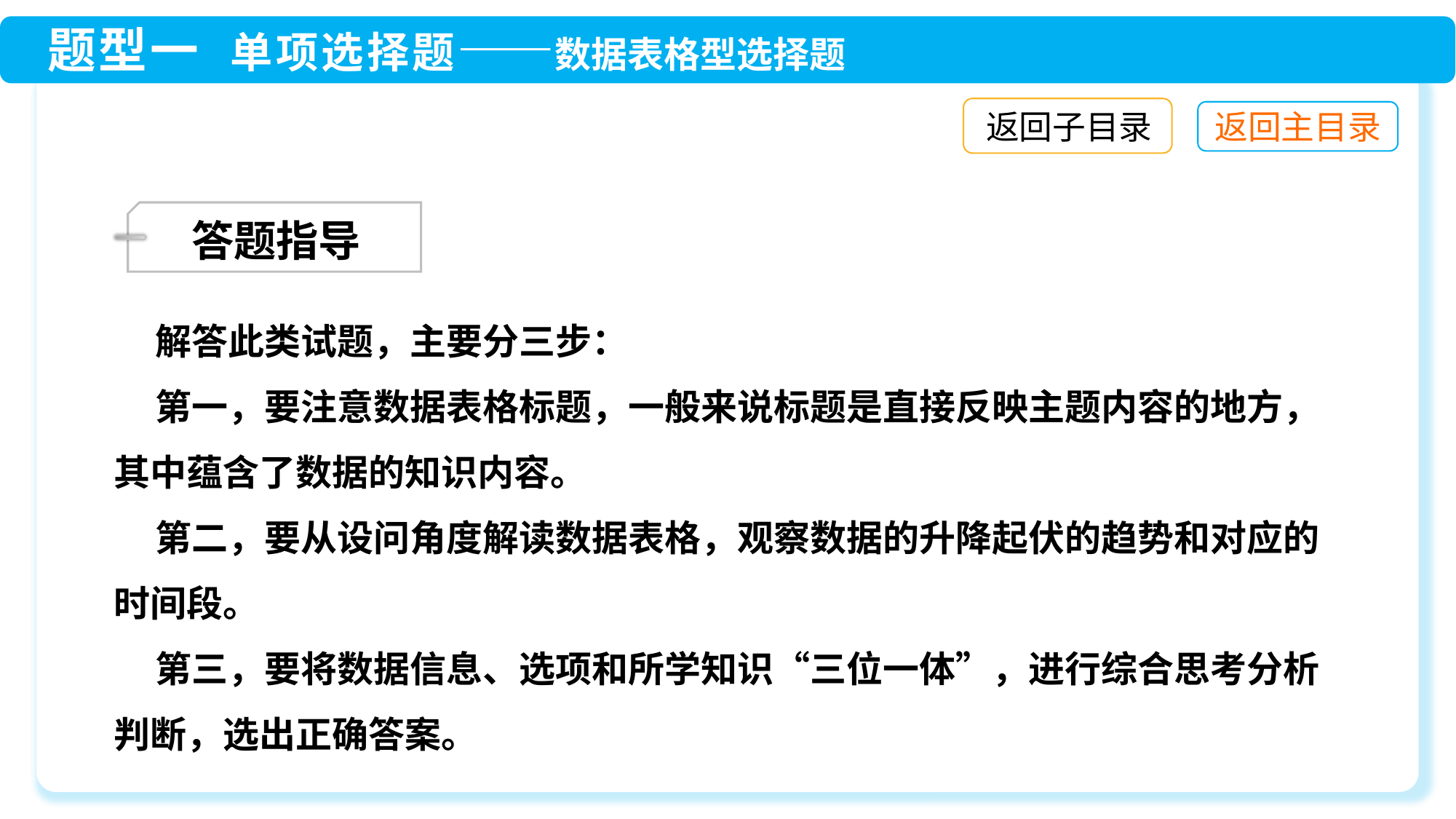

返回子目录
答题指导

    解答此类试题，主要分三步：
    第一，要注意数据表格标题，一般来说标题是直接反映主题内容的地方，其中蕴含了数据的知识内容。
    第二，要从设问角度解读数据表格，观察数据的升降起伏的趋势和对应的时间段。
    第三，要将数据信息、选项和所学知识“三位一体”，进行综合思考分析判断，选出正确答案。